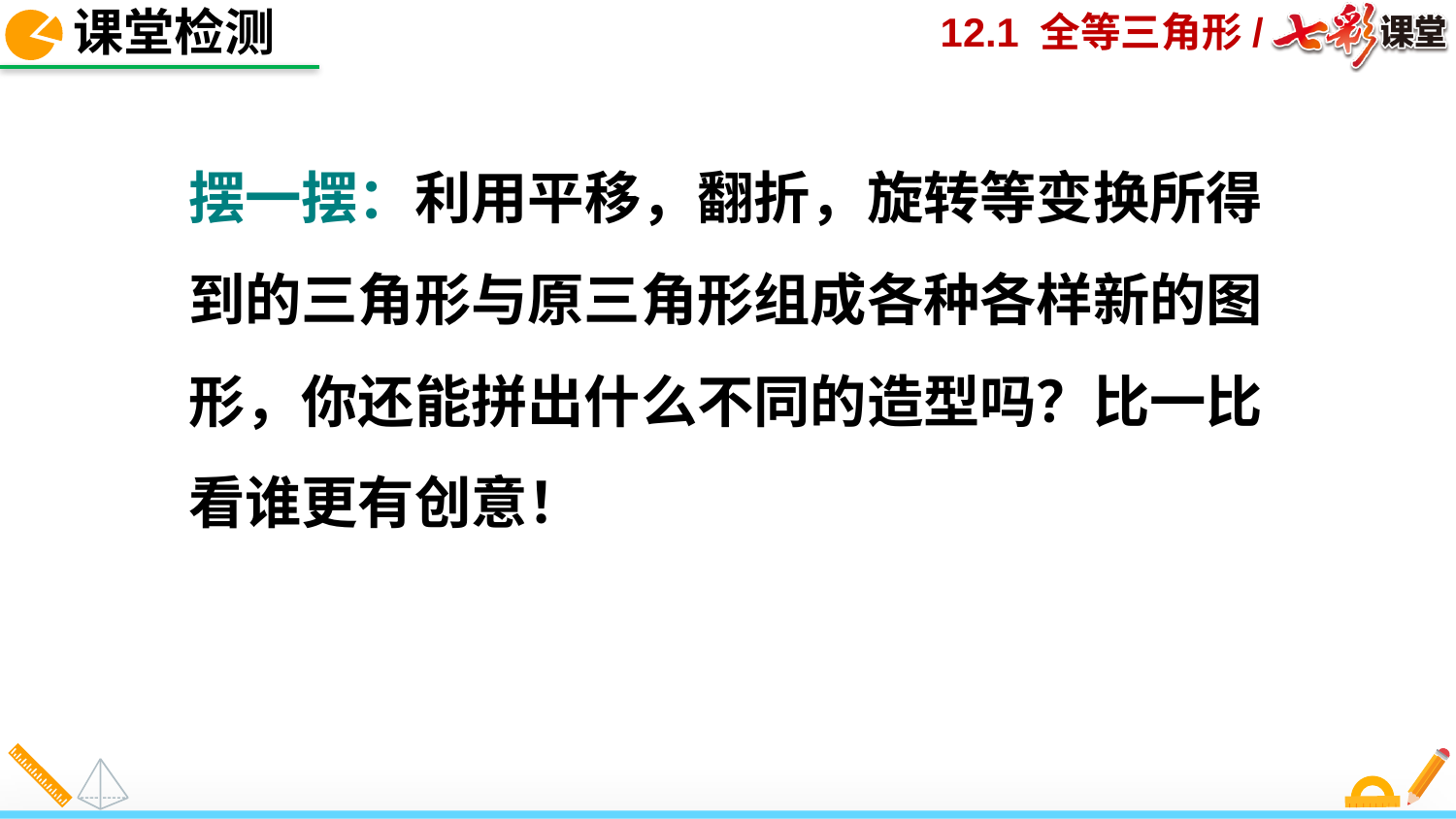

课堂检测

摆一摆：利用平移，翻折，旋转等变换所得到的三角形与原三角形组成各种各样新的图形，你还能拼出什么不同的造型吗？比一比看谁更有创意！